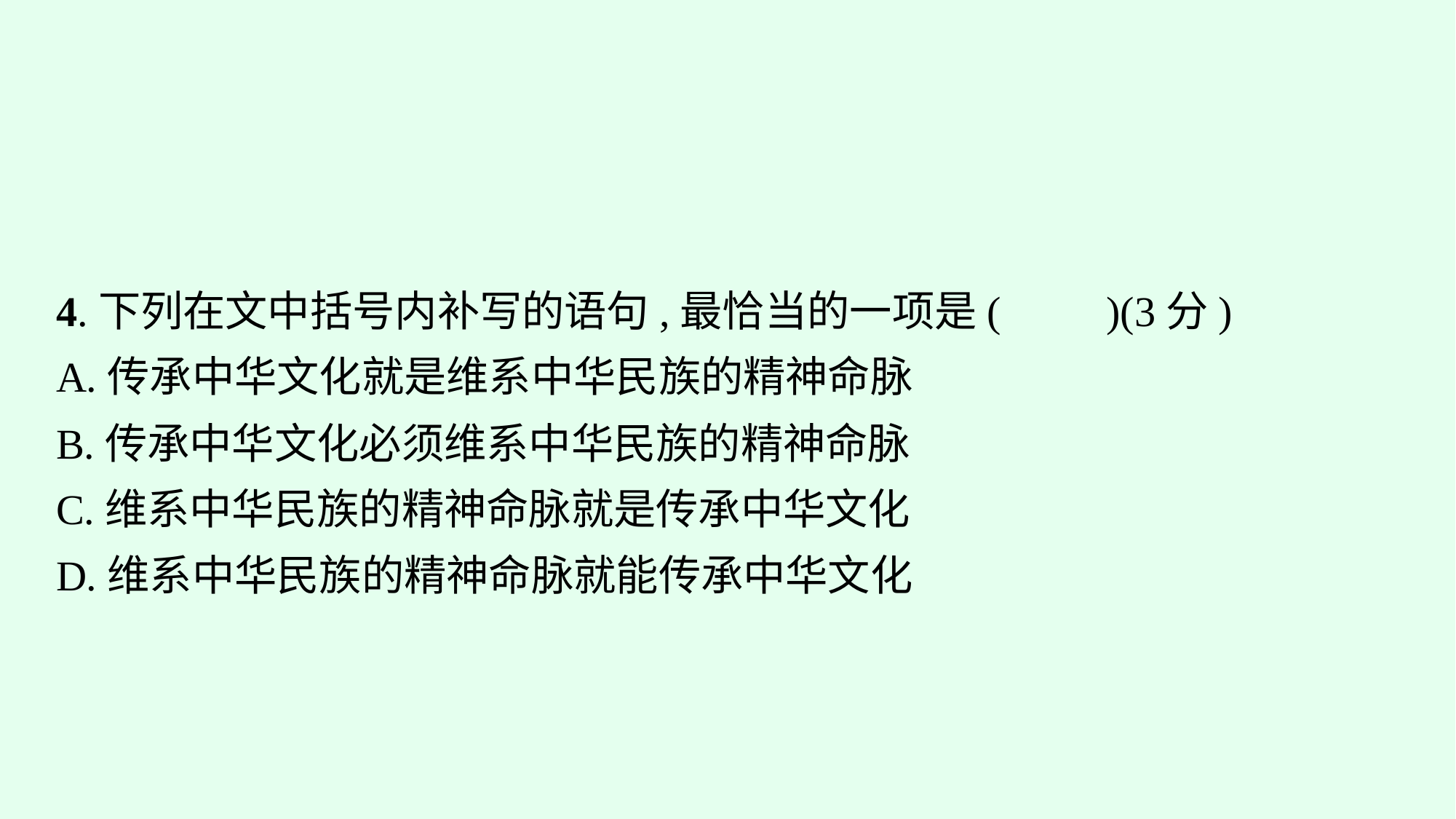

4.下列在文中括号内补写的语句,最恰当的一项是(　　)(3分)
A.传承中华文化就是维系中华民族的精神命脉
B.传承中华文化必须维系中华民族的精神命脉
C.维系中华民族的精神命脉就是传承中华文化
D.维系中华民族的精神命脉就能传承中华文化